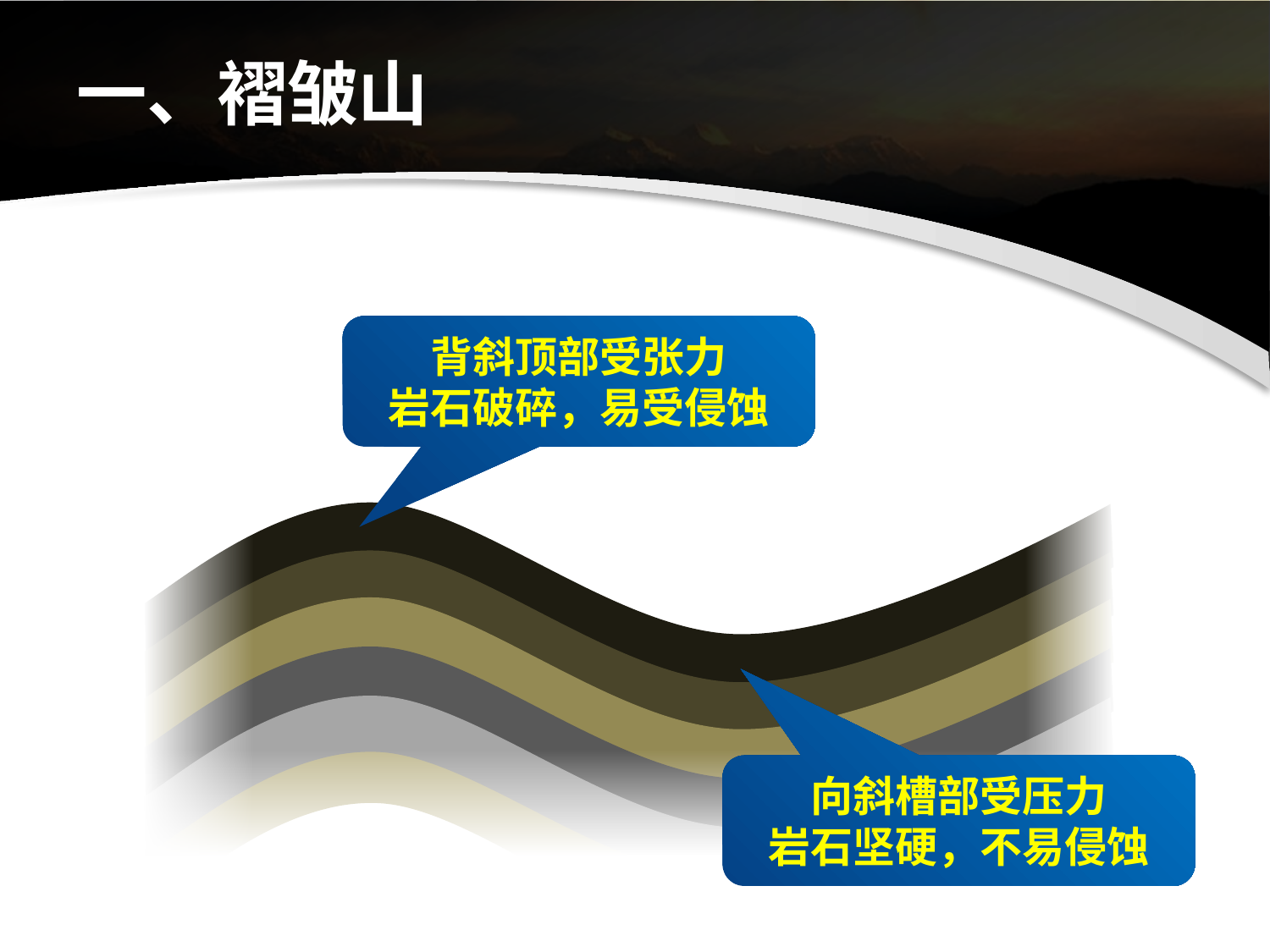

# 一、褶皱山
背斜顶部受张力
岩石破碎，易受侵蚀

向斜槽部受压力
岩石坚硬，不易侵蚀